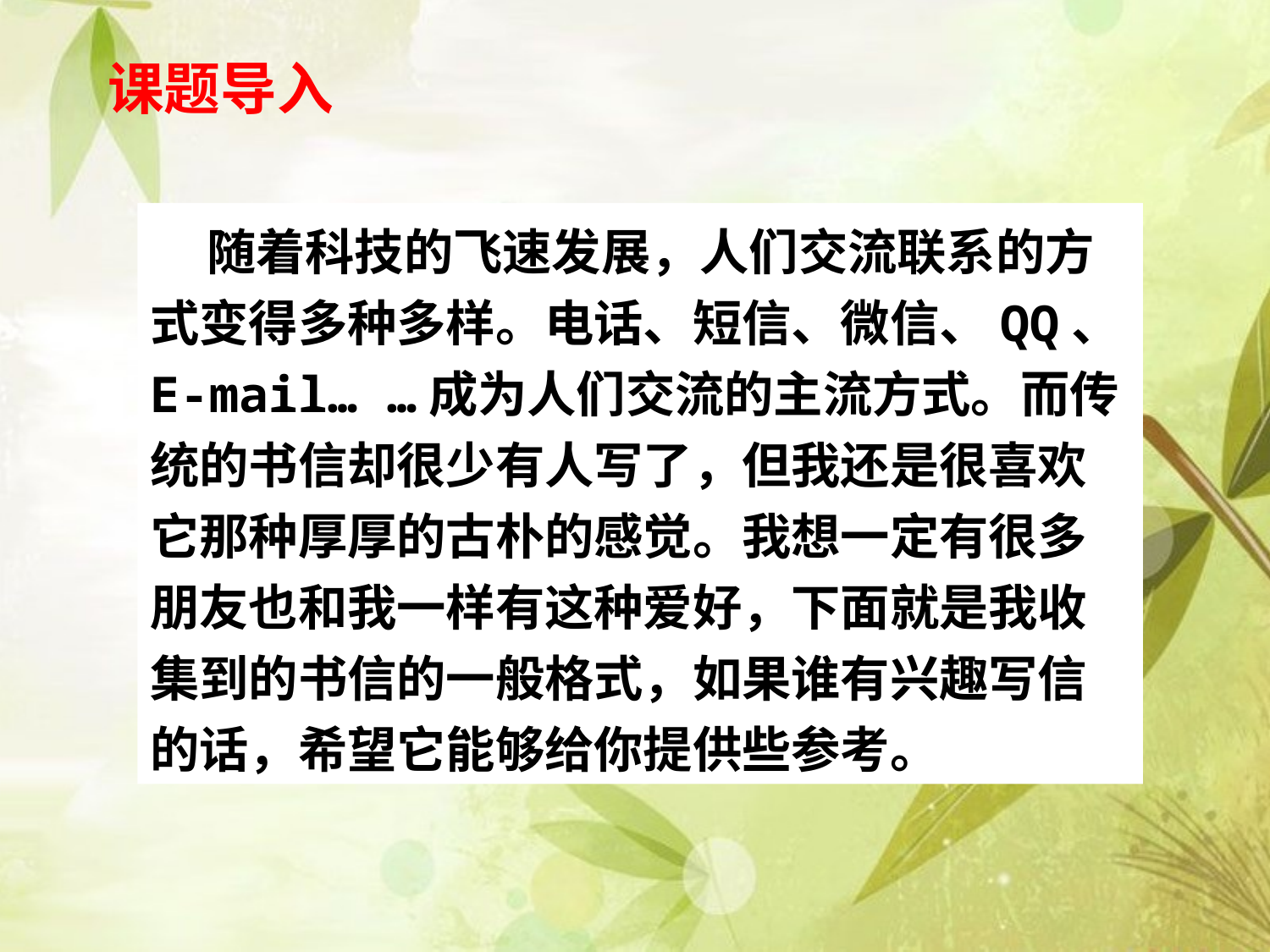

# 课题导入
    随着科技的飞速发展，人们交流联系的方式变得多种多样。电话、短信、微信、QQ、E-mail… …成为人们交流的主流方式。而传统的书信却很少有人写了，但我还是很喜欢它那种厚厚的古朴的感觉。我想一定有很多朋友也和我一样有这种爱好，下面就是我收集到的书信的一般格式，如果谁有兴趣写信的话，希望它能够给你提供些参考。